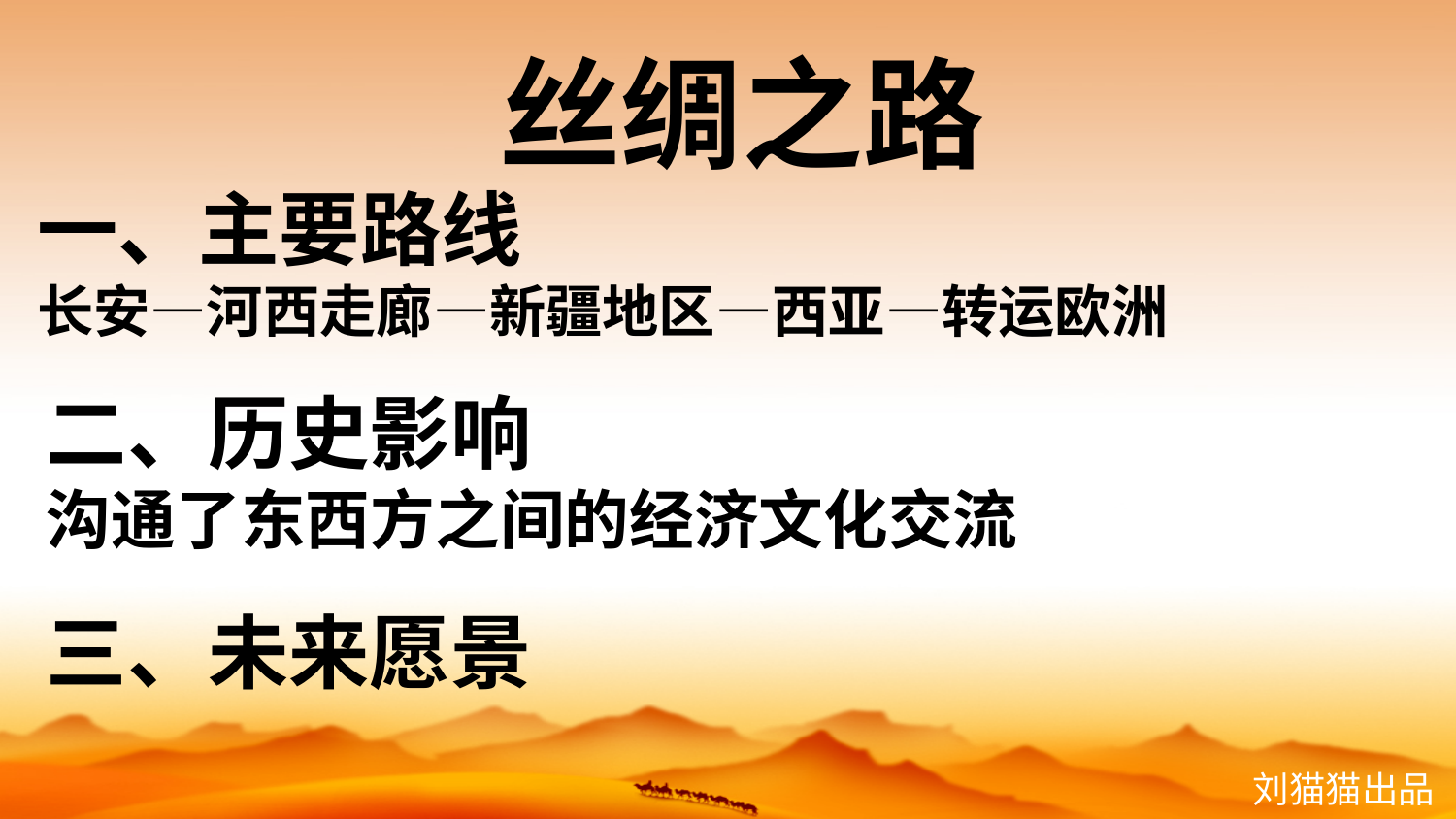

丝绸之路
一、主要路线
长安—河西走廊—新疆地区—西亚—转运欧洲

二、历史影响
沟通了东西方之间的经济文化交流
三、未来愿景

刘猫猫出品